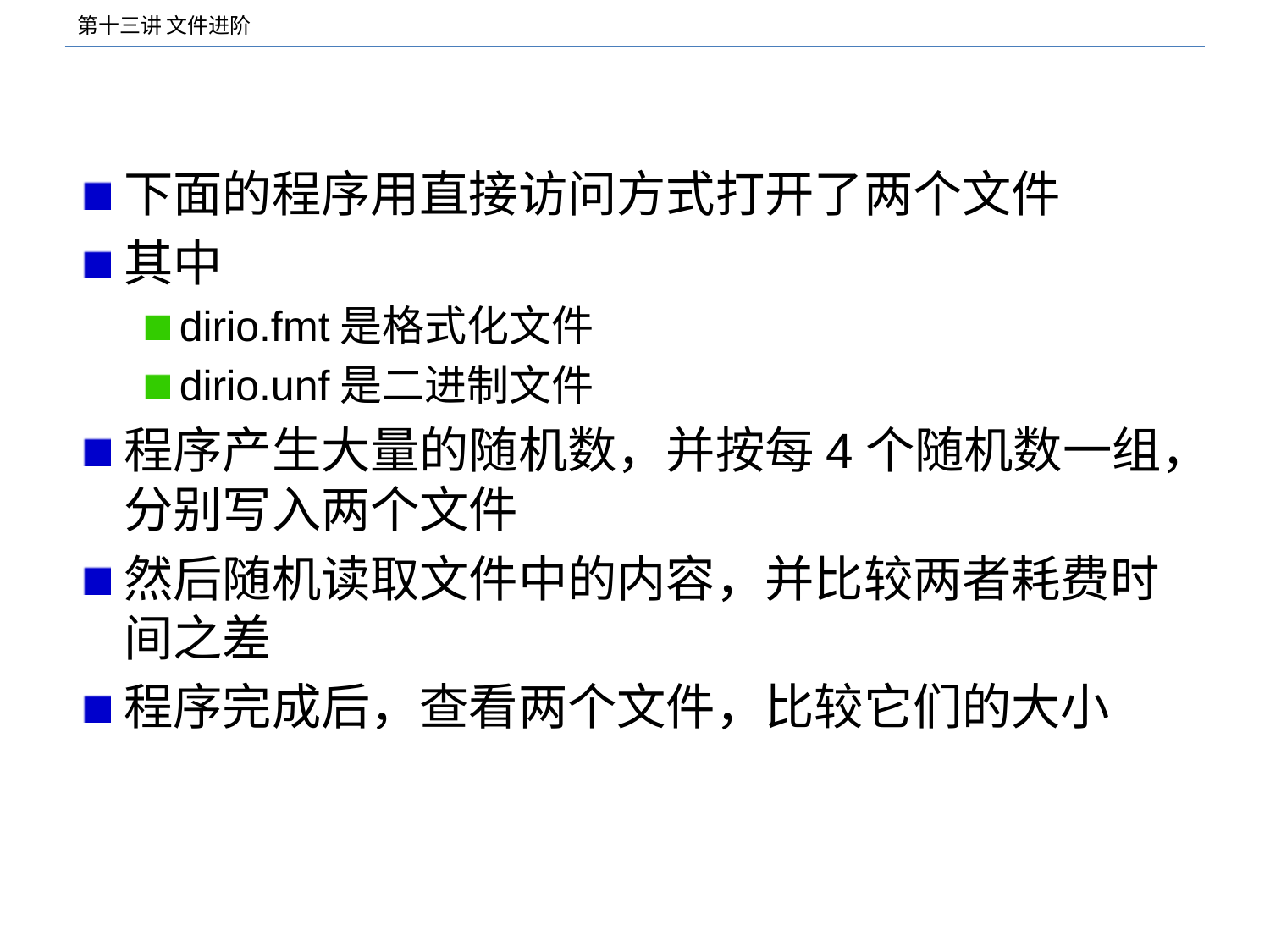

#
下面的程序用直接访问方式打开了两个文件
其中
dirio.fmt是格式化文件
dirio.unf是二进制文件
程序产生大量的随机数，并按每4个随机数一组，分别写入两个文件
然后随机读取文件中的内容，并比较两者耗费时间之差
程序完成后，查看两个文件，比较它们的大小